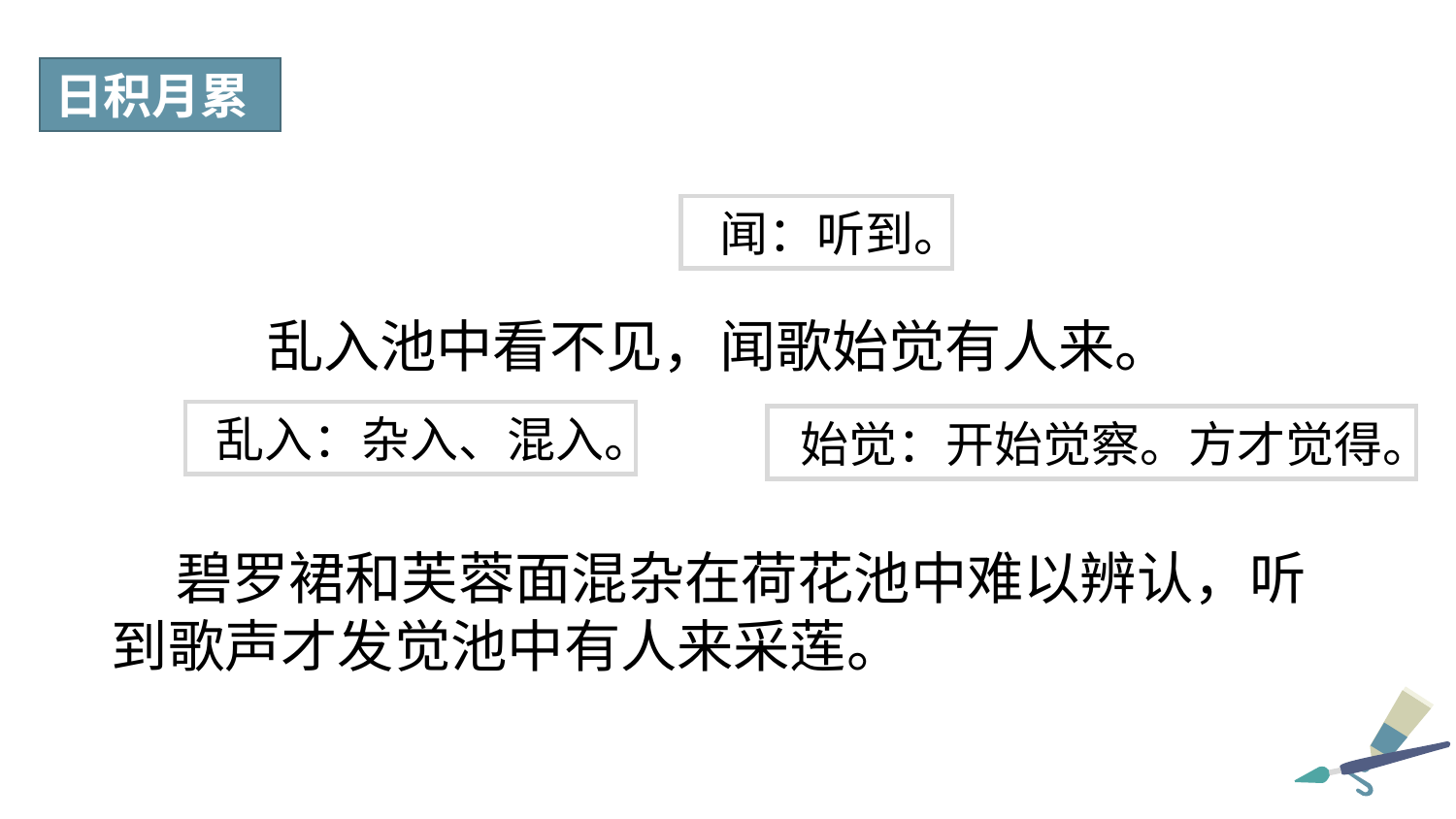

日积月累

乱入池中看不见，闻歌始觉有人来。
闻：听到。
乱入：杂入、混入。
始觉：开始觉察。方才觉得。
    碧罗裙和芙蓉面混杂在荷花池中难以辨认，听到歌声才发觉池中有人来采莲。